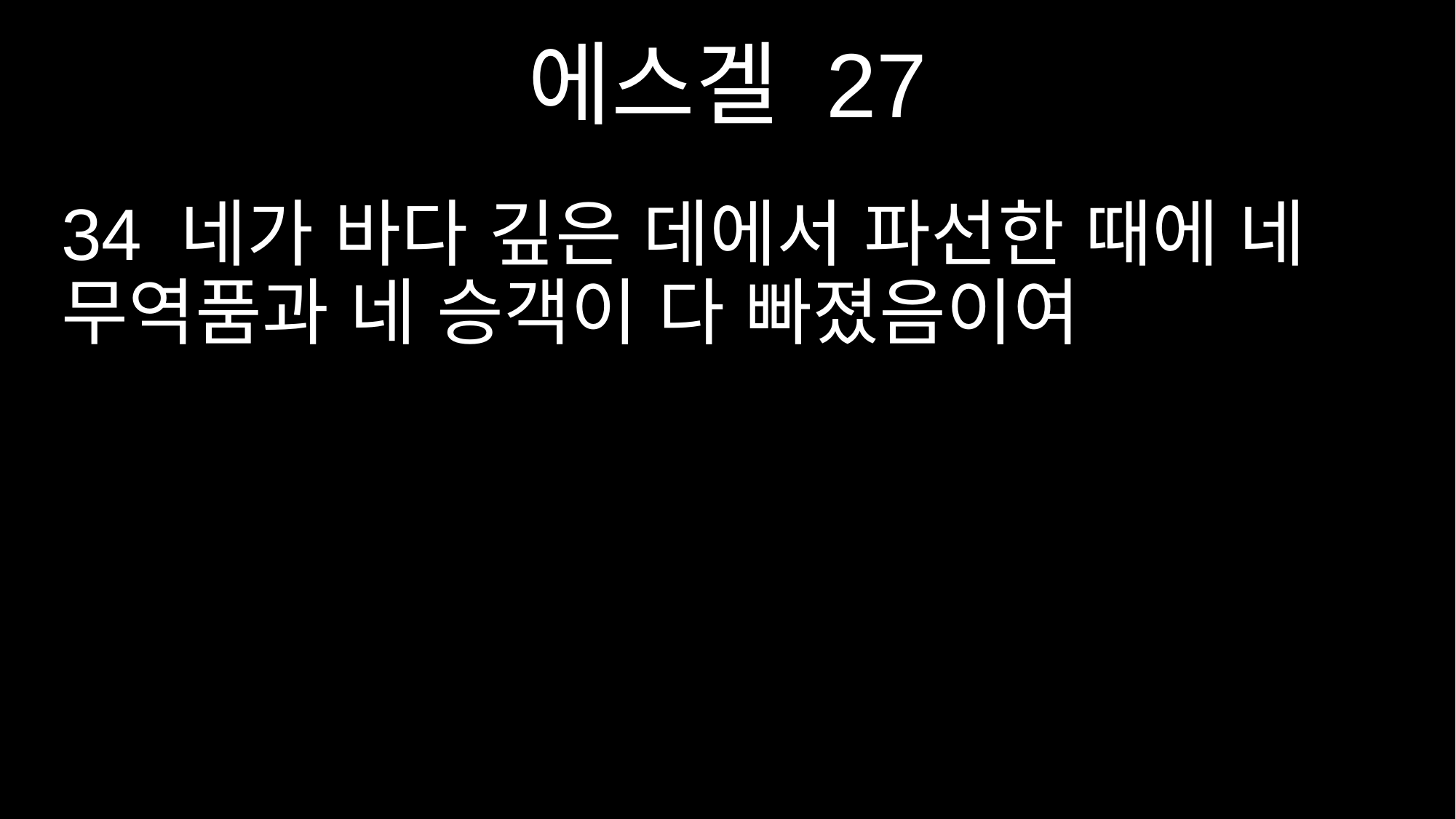

에스겔 27
34 네가 바다 깊은 데에서 파선한 때에 네 무역품과 네 승객이 다 빠졌음이여